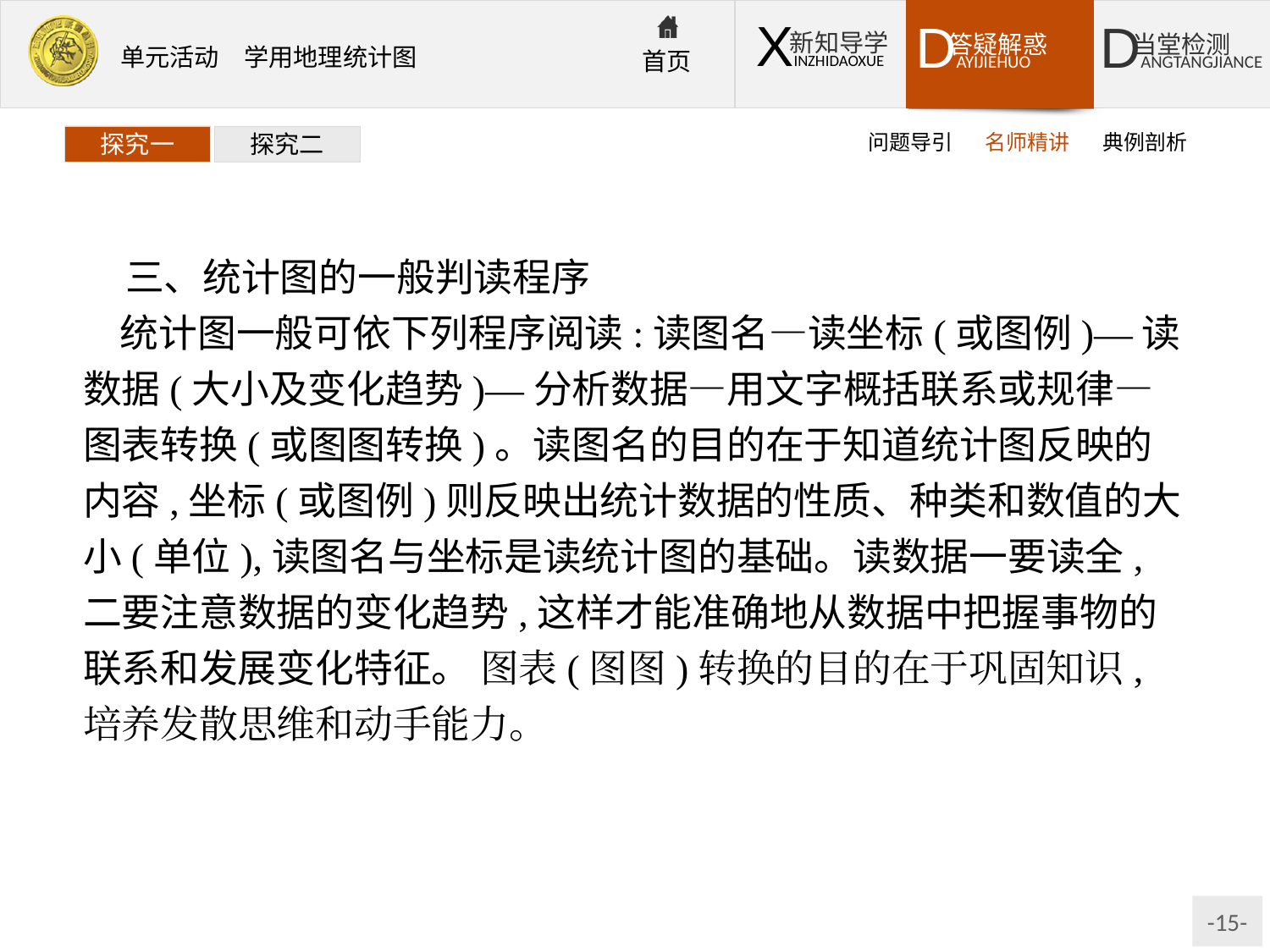

问题导引
名师精讲
典例剖析
探究一
探究二
三、统计图的一般判读程序
统计图一般可依下列程序阅读:读图名—读坐标(或图例)—读数据(大小及变化趋势)—分析数据—用文字概括联系或规律—图表转换(或图图转换)。读图名的目的在于知道统计图反映的内容,坐标(或图例)则反映出统计数据的性质、种类和数值的大小(单位),读图名与坐标是读统计图的基础。读数据一要读全,二要注意数据的变化趋势,这样才能准确地从数据中把握事物的联系和发展变化特征。 图表(图图)转换的目的在于巩固知识,培养发散思维和动手能力。